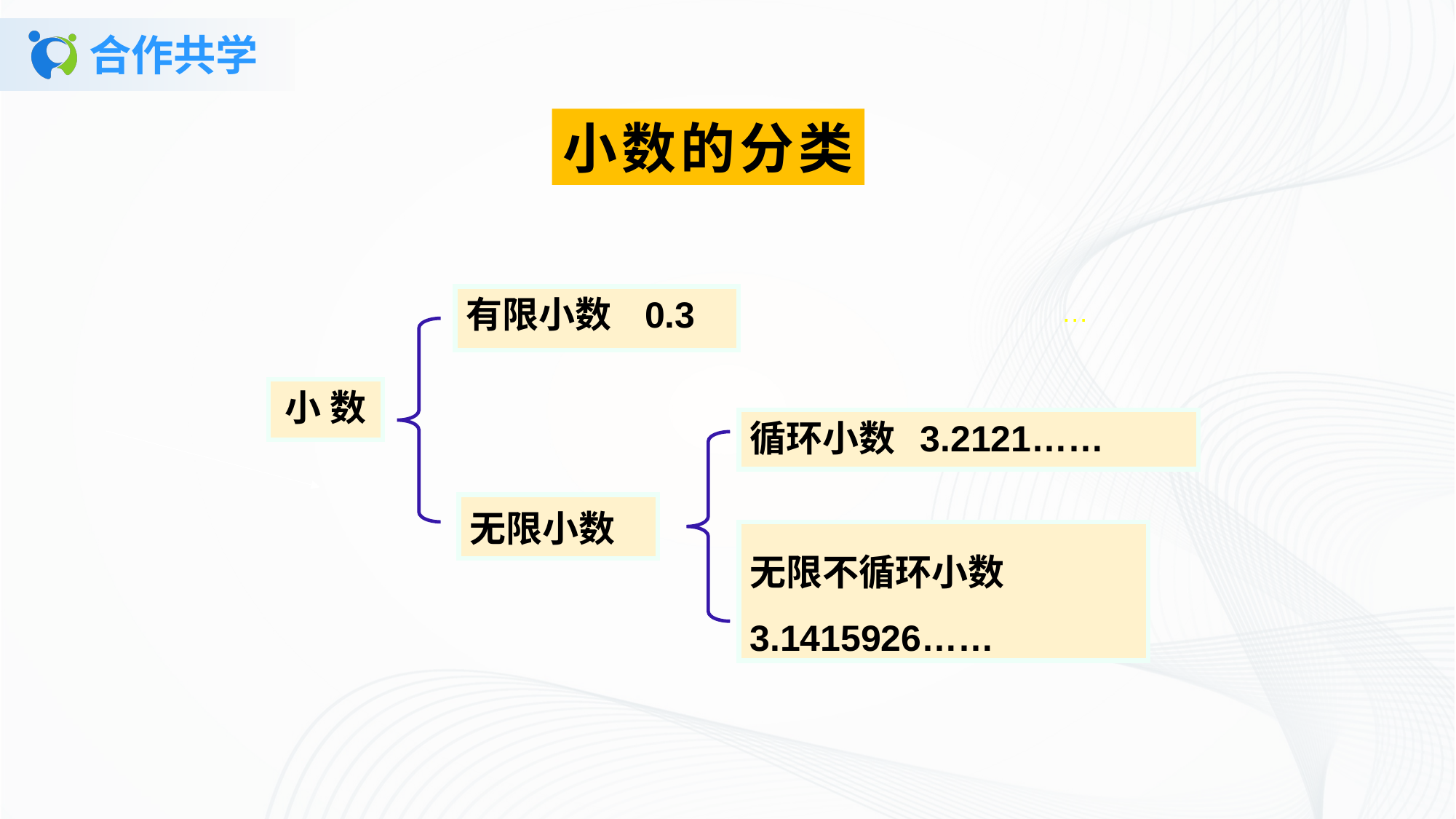

# 合作共学
小数的分类
有限小数   0.3
…

小 数
循环小数  3.2121……

无限小数
无限不循环小数
3.1415926……